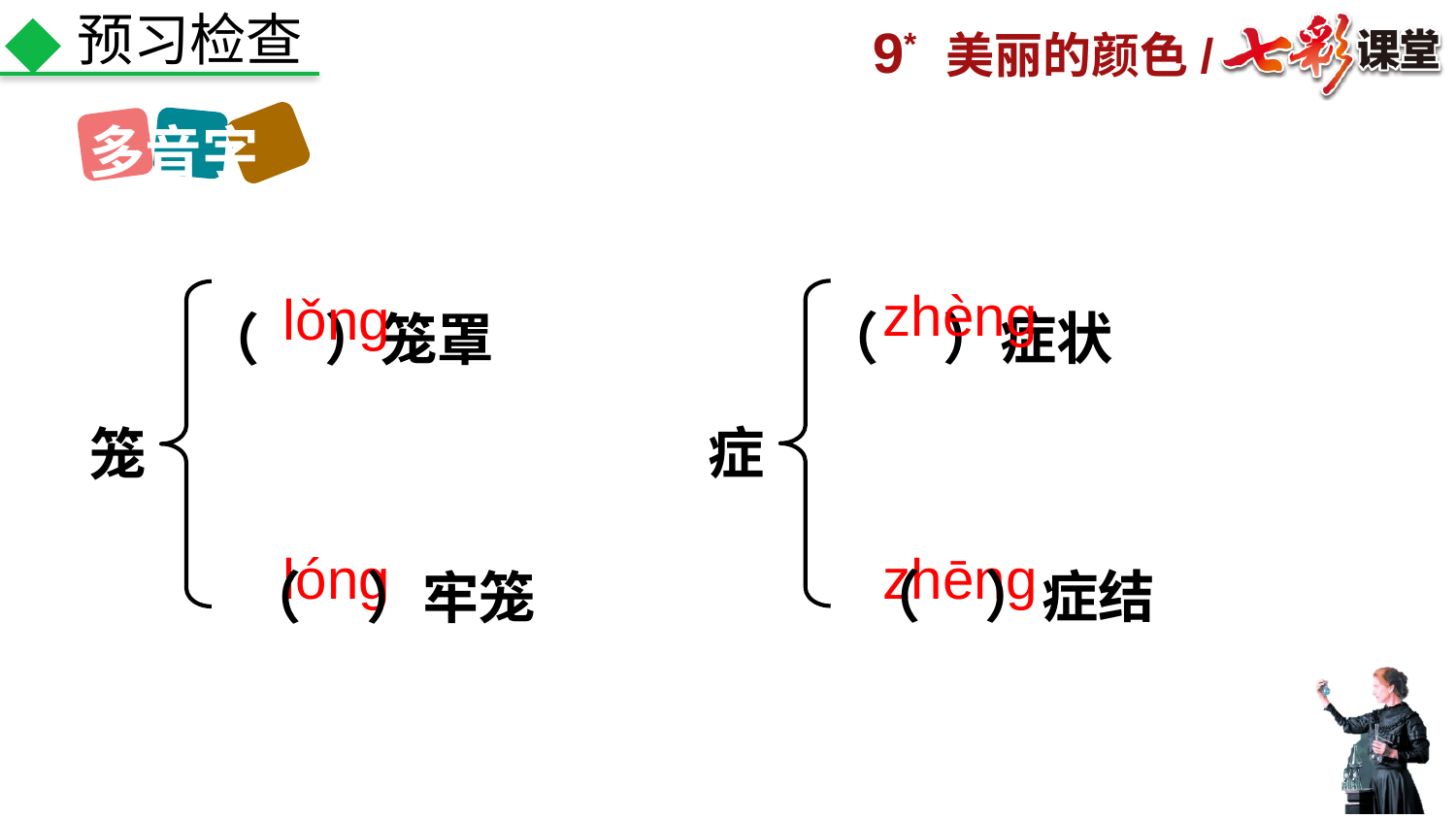

预习检查

多音字

（     ）症状
（     ）笼罩
zhèng
lǒng

症
笼
（     ）症结
（     ）牢笼
lóng
zhēng